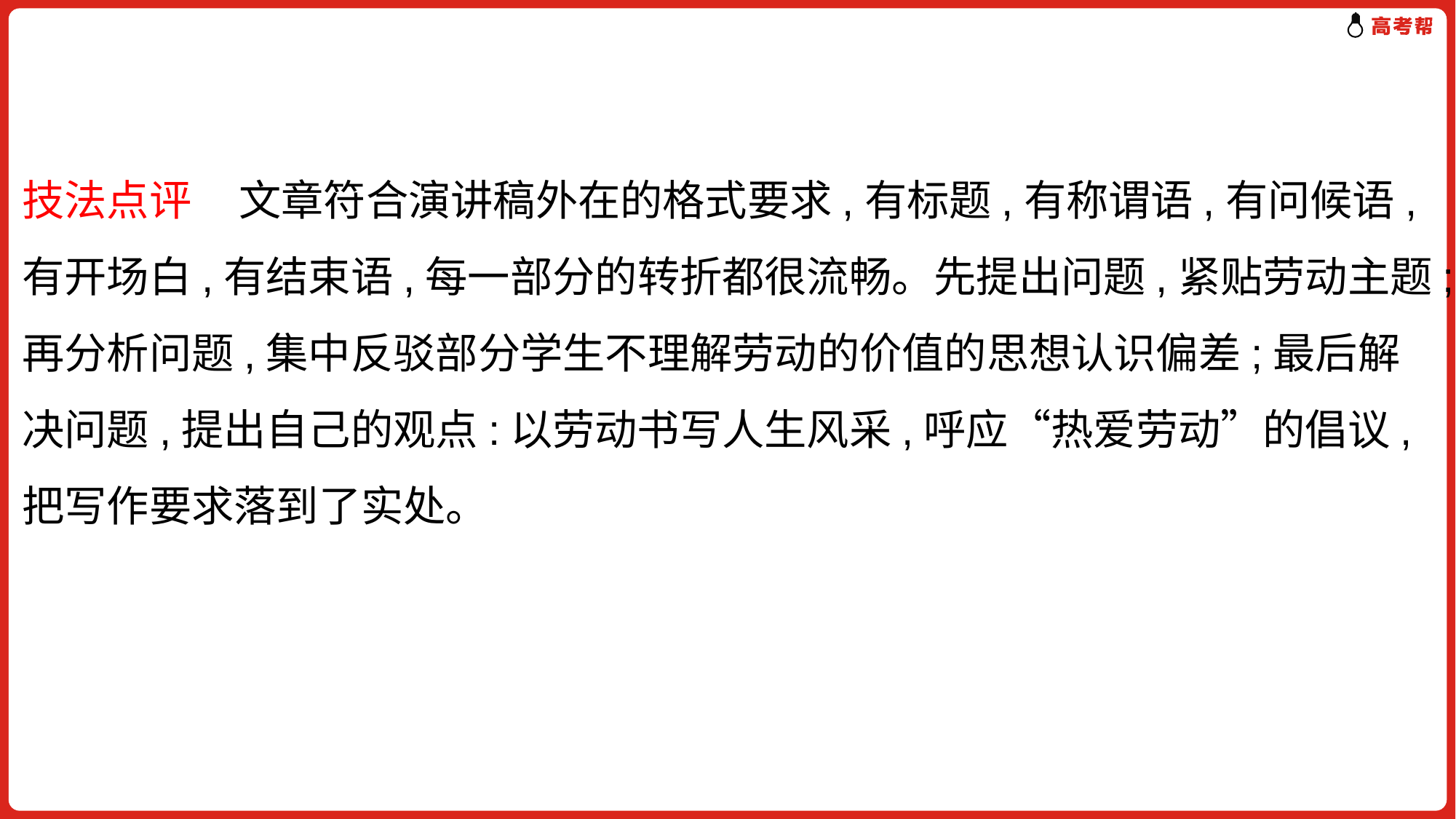

技法点评     文章符合演讲稿外在的格式要求,有标题,有称谓语,有问候语,有开场白,有结束语,每一部分的转折都很流畅。先提出问题,紧贴劳动主题;再分析问题,集中反驳部分学生不理解劳动的价值的思想认识偏差;最后解决问题,提出自己的观点:以劳动书写人生风采,呼应“热爱劳动”的倡议,把写作要求落到了实处。